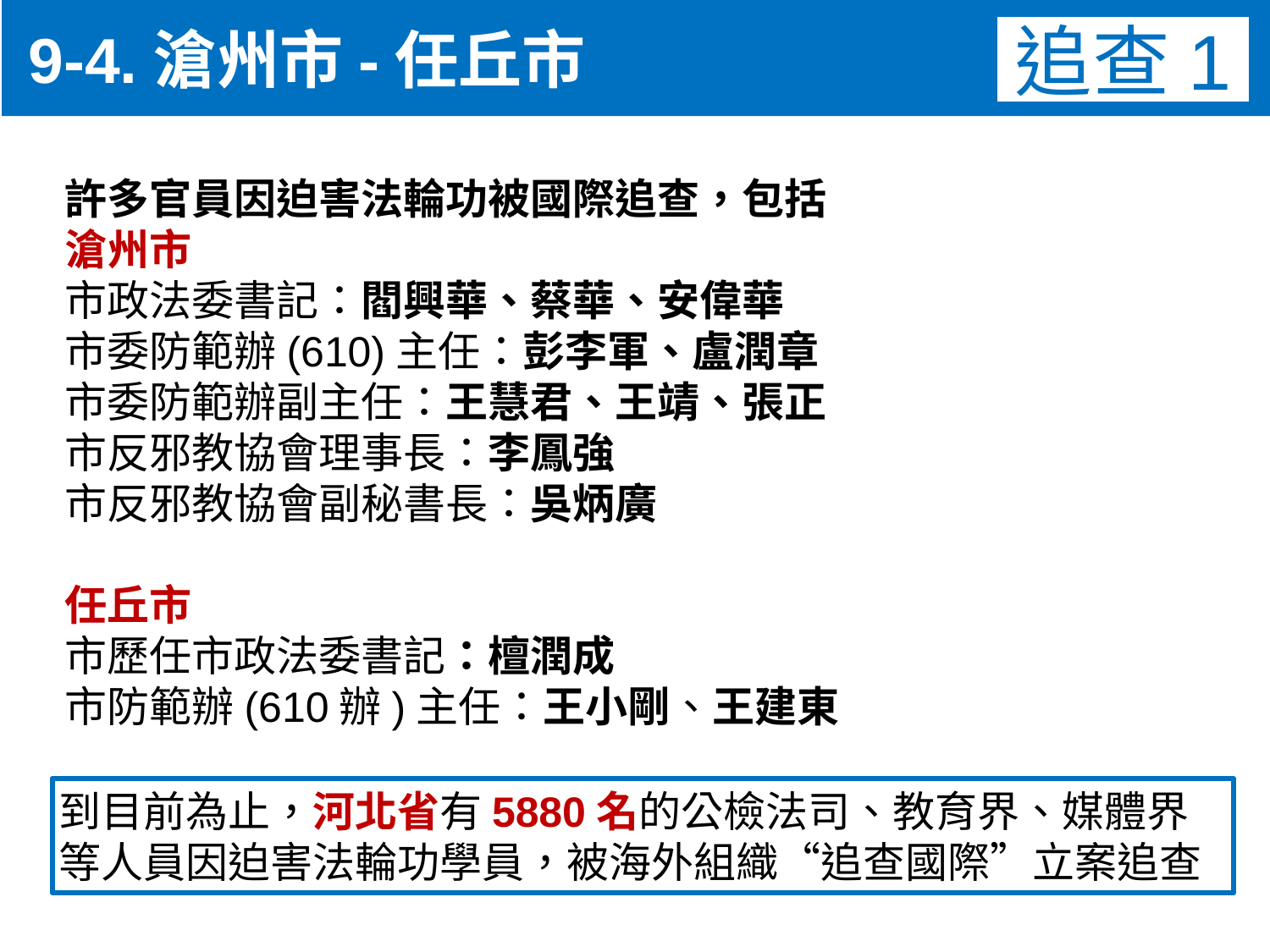

9-4.滄州市-任丘市
追查1
許多官員因迫害法輪功被國際追查，包括
滄州市
市政法委書記：閻興華、蔡華、安偉華
市委防範辦(610)主任：彭李軍、盧潤章
市委防範辦副主任：王慧君、王靖、張正
市反邪教協會理事長：李鳳強
市反邪教協會副秘書長：吳炳廣

任丘市
市歷任市政法委書記：檀潤成
市防範辦(610辦)主任：王小剛、王建東
到目前為止，河北省有5880名的公檢法司、教育界、媒體界
等人員因迫害法輪功學員，被海外組織“追查國際”立案追查